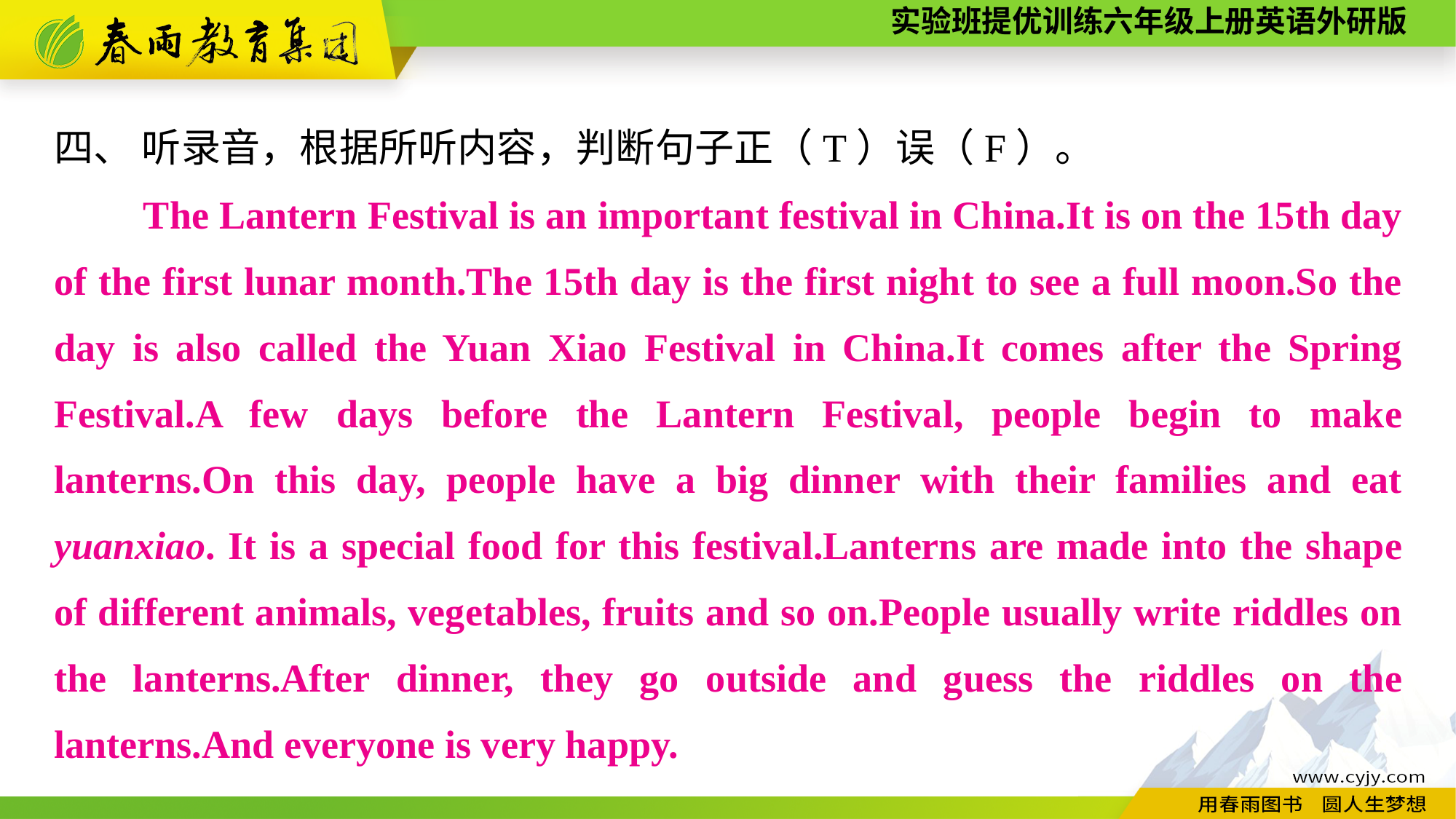

四、 听录音，根据所听内容，判断句子正（T）误（F）。
　　The Lantern Festival is an important festival in China.It is on the 15th day of the first lunar month.The 15th day is the first night to see a full moon.So the day is also called the Yuan Xiao Festival in China.It comes after the Spring Festival.A few days before the Lantern Festival, people begin to make lanterns.On this day, people have a big dinner with their families and eat yuanxiao. It is a special food for this festival.Lanterns are made into the shape of different animals, vegetables, fruits and so on.People usually write riddles on the lanterns.After dinner, they go outside and guess the riddles on the lanterns.And everyone is very happy.